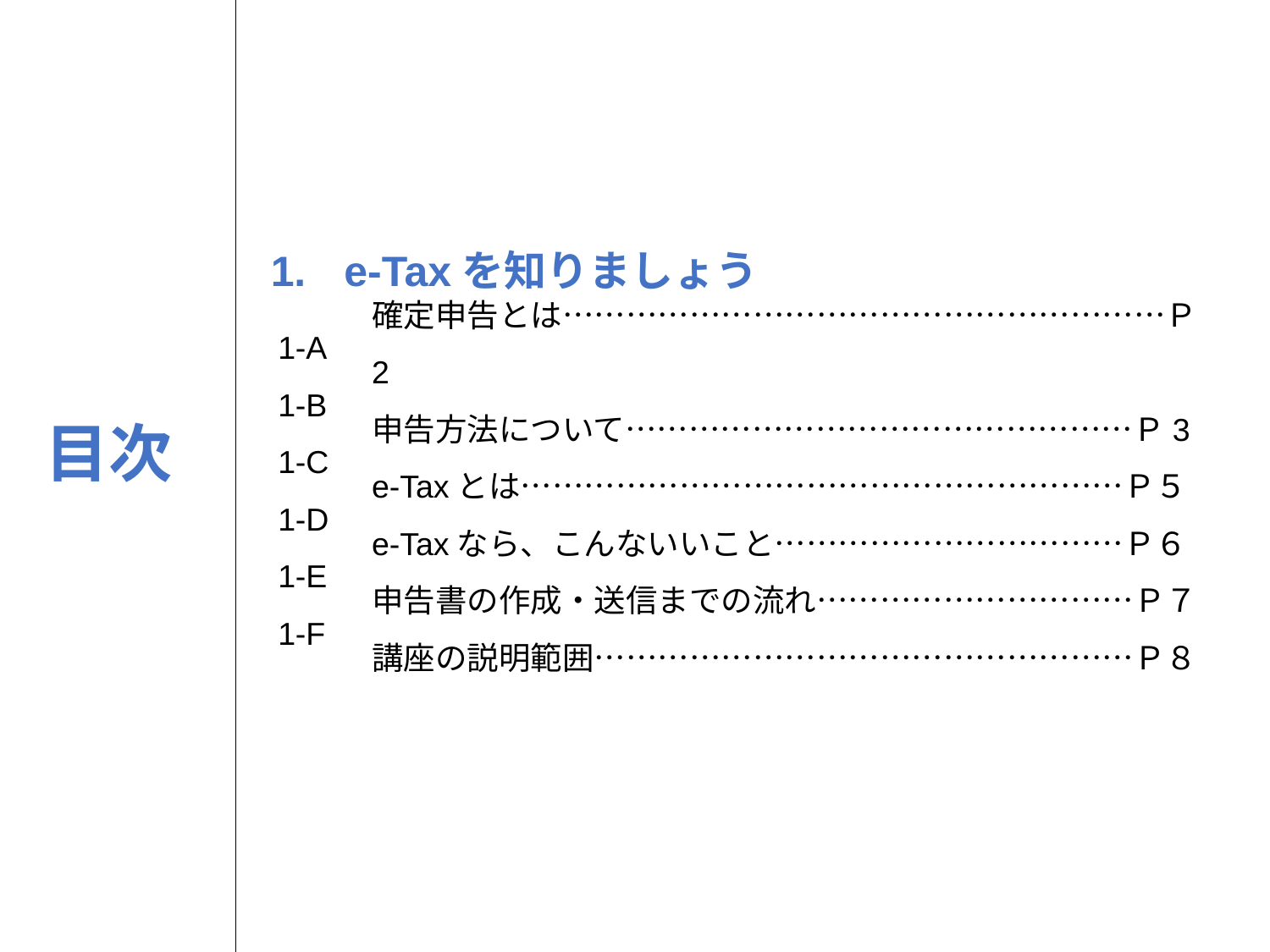

1.	e-Taxを知りましょう
1-A
1-B
1-C
1-D
1-E
1-F
確定申告とは…………………………………………………Ｐ2
申告方法について…………………………………………Ｐ3
e-Taxとは…………………………………………………Ｐ５e-Taxなら、こんないいこと……………………………Ｐ６
申告書の作成・送信までの流れ…………………………Ｐ７
講座の説明範囲……………………………………………Ｐ８
目次